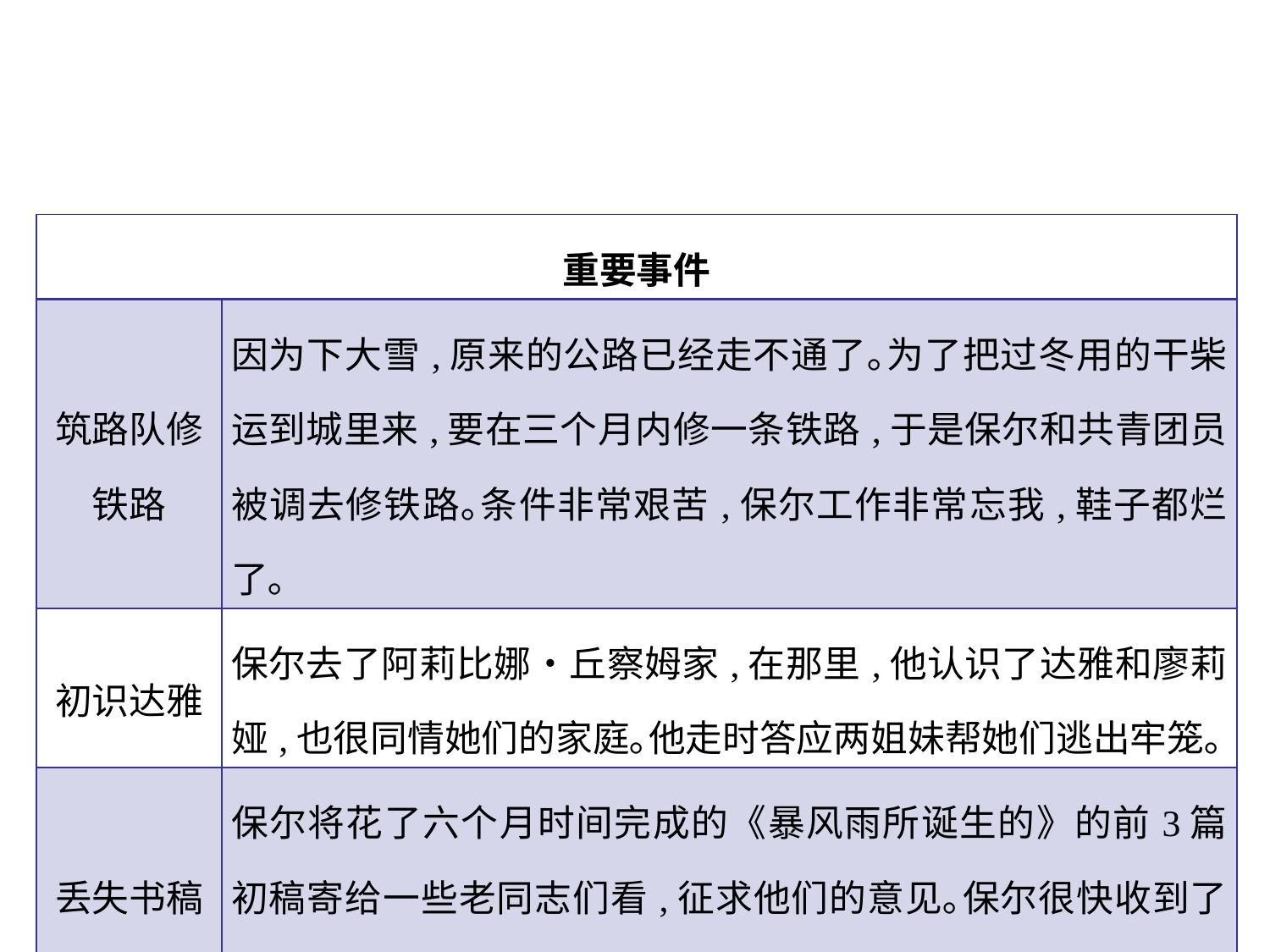

| 重要事件 |  |
| --- | --- |
| 筑路队修铁路 | 因为下大雪,原来的公路已经走不通了｡为了把过冬用的干柴运到城里来,要在三个月内修一条铁路,于是保尔和共青团员被调去修铁路｡条件非常艰苦,保尔工作非常忘我,鞋子都烂了｡ |
| 初识达雅 | 保尔去了阿莉比娜•丘察姆家,在那里,他认识了达雅和廖莉娅,也很同情她们的家庭｡他走时答应两姐妹帮她们逃出牢笼｡ |
| 丢失书稿 | 保尔将花了六个月时间完成的《暴风雨所诞生的》的前3篇初稿寄给一些老同志们看,征求他们的意见｡保尔很快收到了赞赏的来信,但是原稿居然在寄回的途中让邮局给弄丢了｡ |